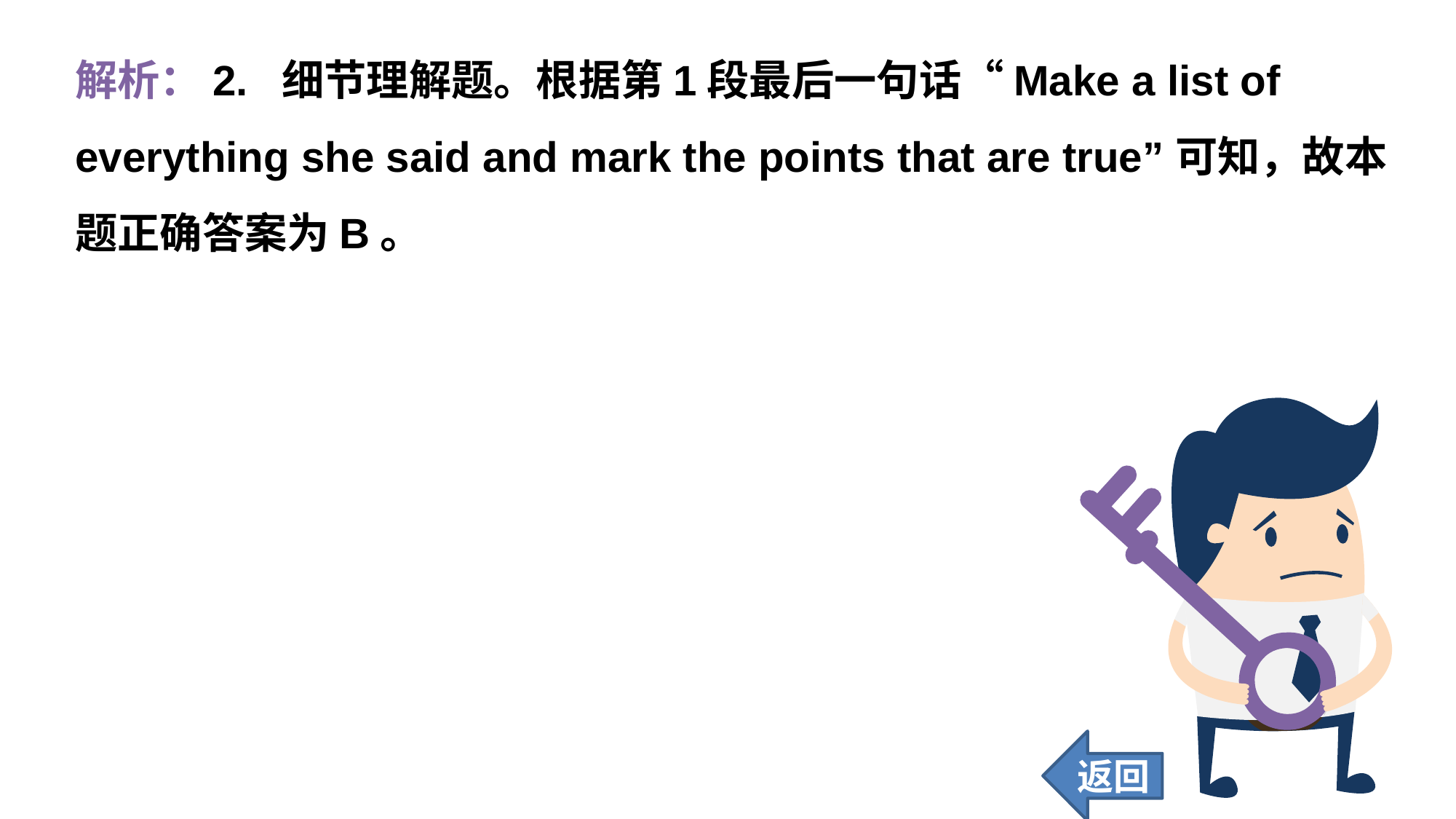

解析：2.  细节理解题。根据第1段最后一句话“Make a list of everything she said and mark the points that are true”可知，故本题正确答案为B。

返回
245